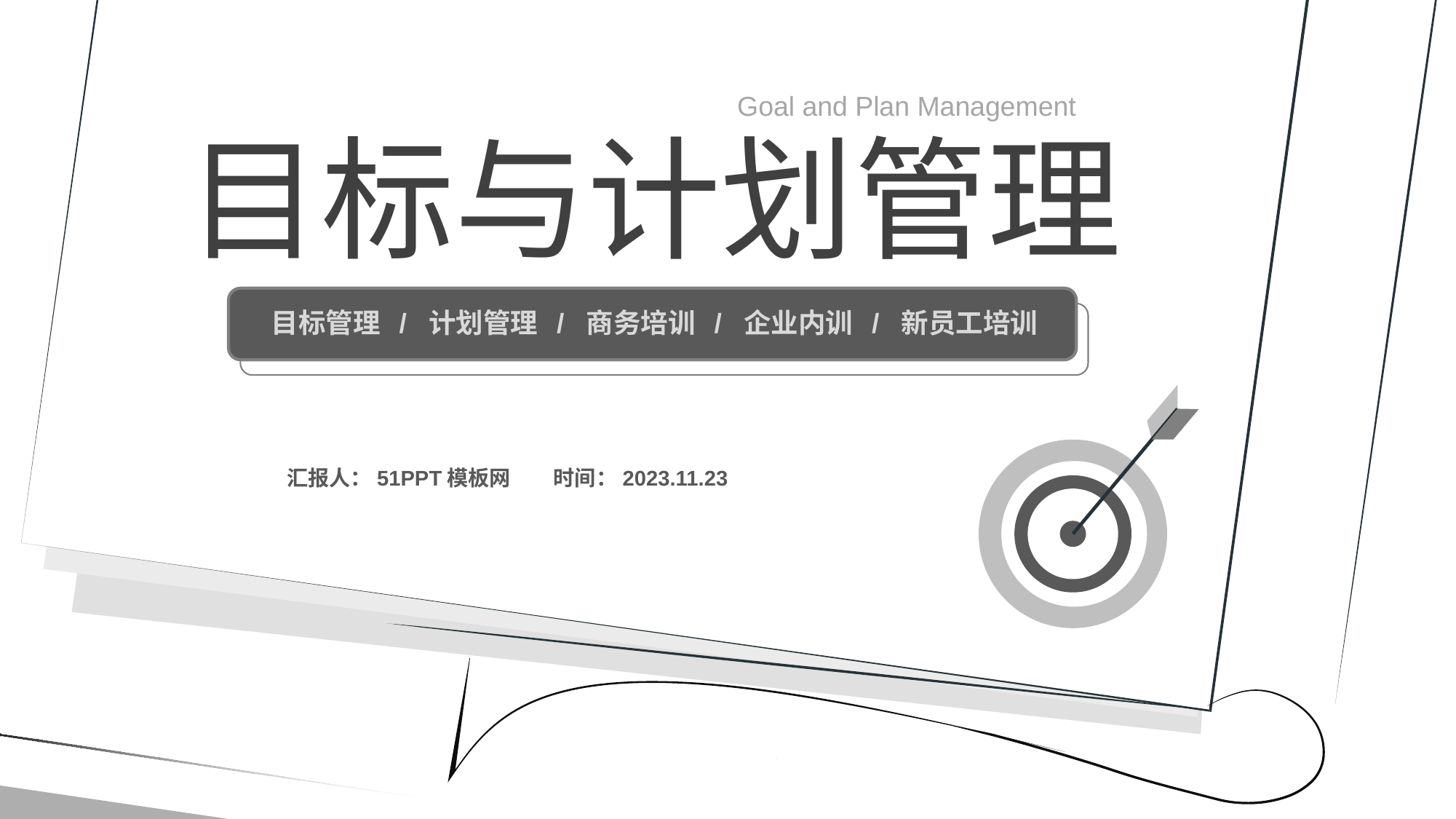

Goal and Plan Management
目标与计划管理

目标管理  /  计划管理  /  商务培训  /  企业内训  /  新员工培训

汇报人：51PPT模板网
时间：2023.11.23